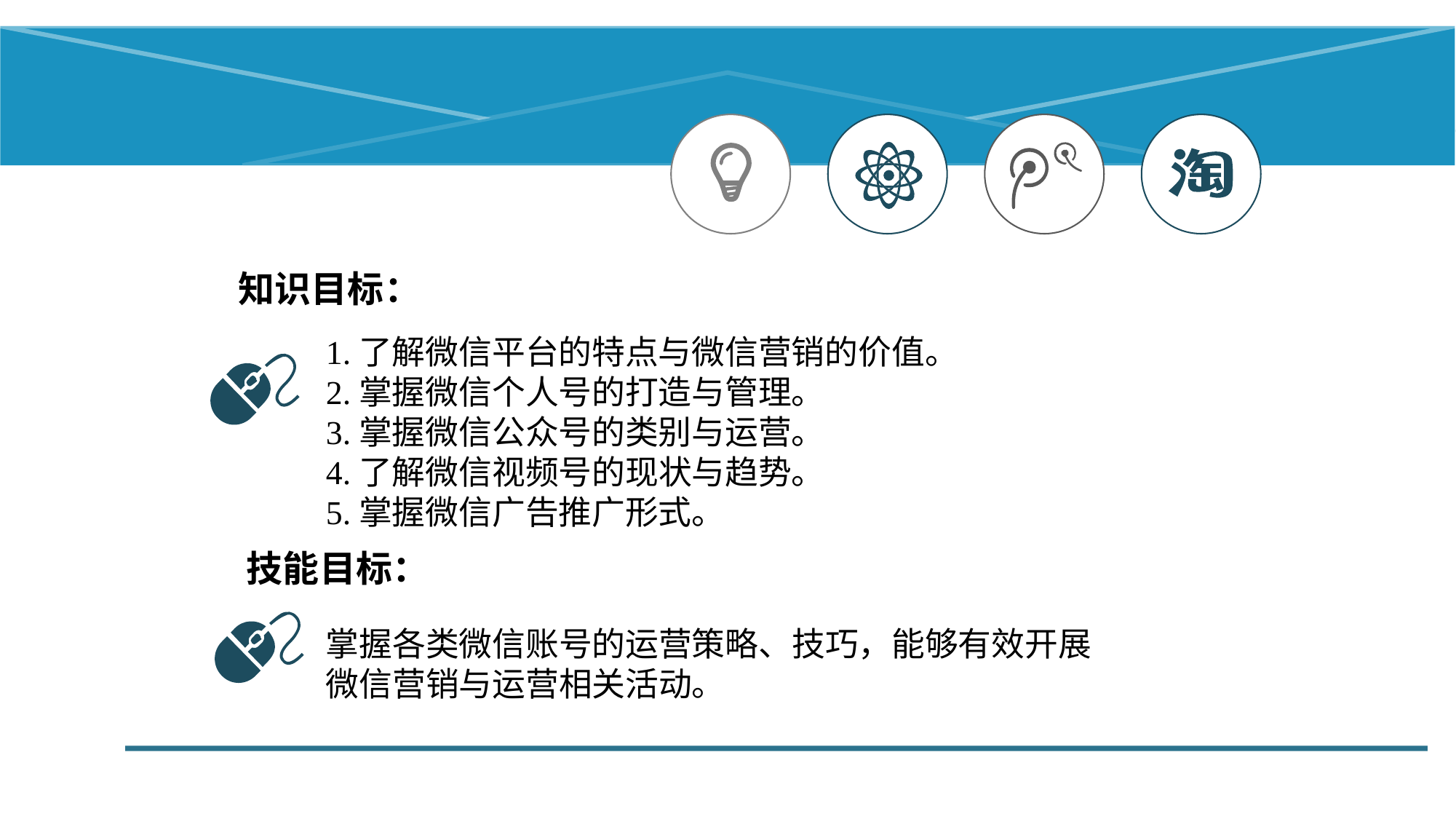

知识目标：
1.了解微信平台的特点与微信营销的价值。
2.掌握微信个人号的打造与管理。
3.掌握微信公众号的类别与运营。
4.了解微信视频号的现状与趋势。
5.掌握微信广告推广形式。

技能目标：

掌握各类微信账号的运营策略、技巧，能够有效开展微信营销与运营相关活动。